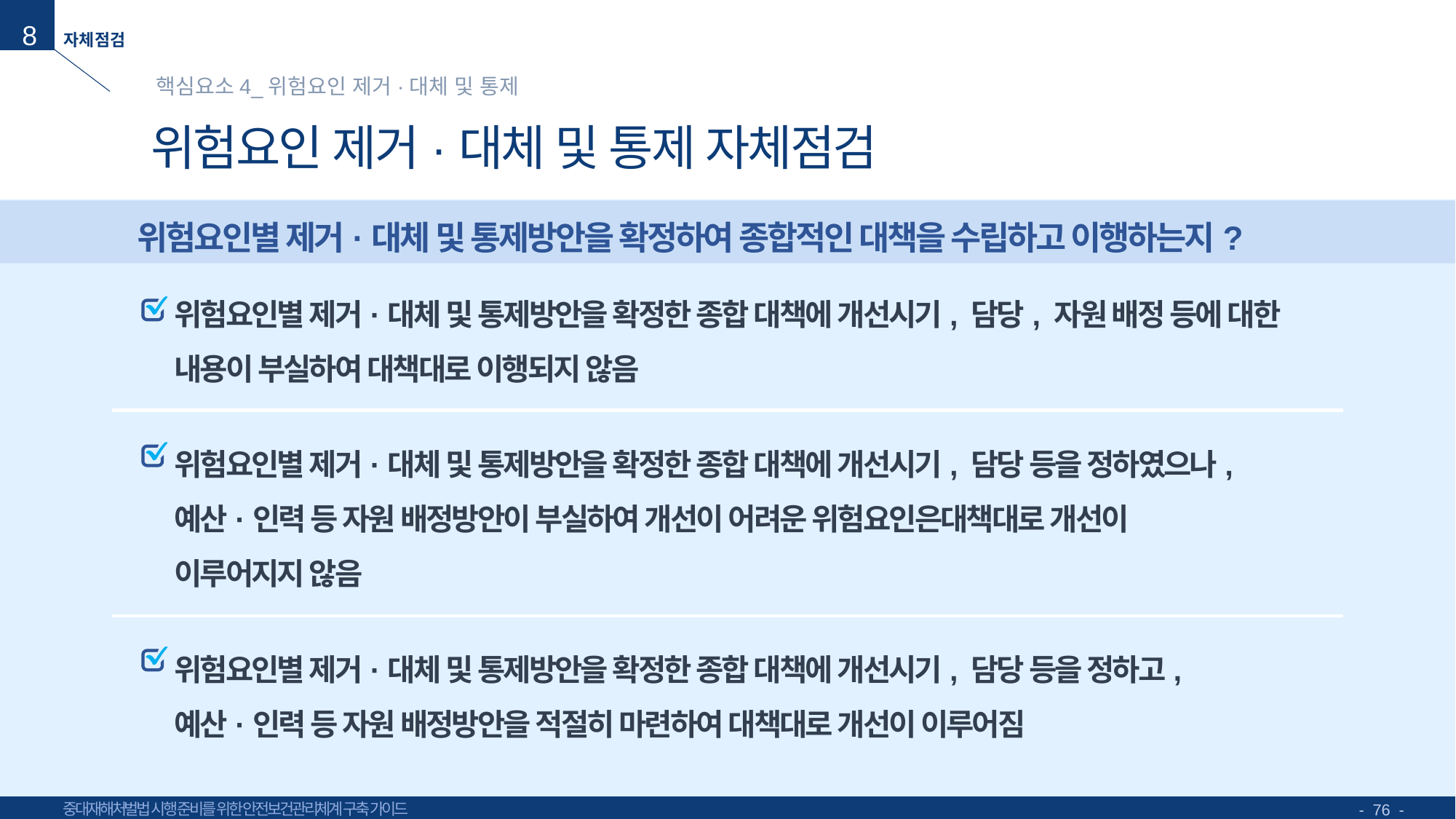

8
핵심요소4_위험요인 제거·대체 및 통제
# 위험요인 제거·대체 및 통제 자체점검

위험요인별 제거·대체 및 통제방안을 확정하여 종합적인 대책을 수립하고 이행하는지?
위험요인별 제거·대체 및 통제방안을 확정한 종합 대책에 개선시기, 담당, 자원 배정 등에 대한
내용이 부실하여 대책대로 이행되지 않음
위험요인별 제거·대체 및 통제방안을 확정한 종합 대책에 개선시기, 담당 등을 정하였으나,
예산·인력 등 자원 배정방안이 부실하여 개선이 어려운 위험요인은대책대로 개선이
이루어지지 않음
위험요인별 제거·대체 및 통제방안을 확정한 종합 대책에 개선시기, 담당 등을 정하고,
예산·인력 등 자원 배정방안을 적절히 마련하여 대책대로 개선이 이루어짐

-  76  -